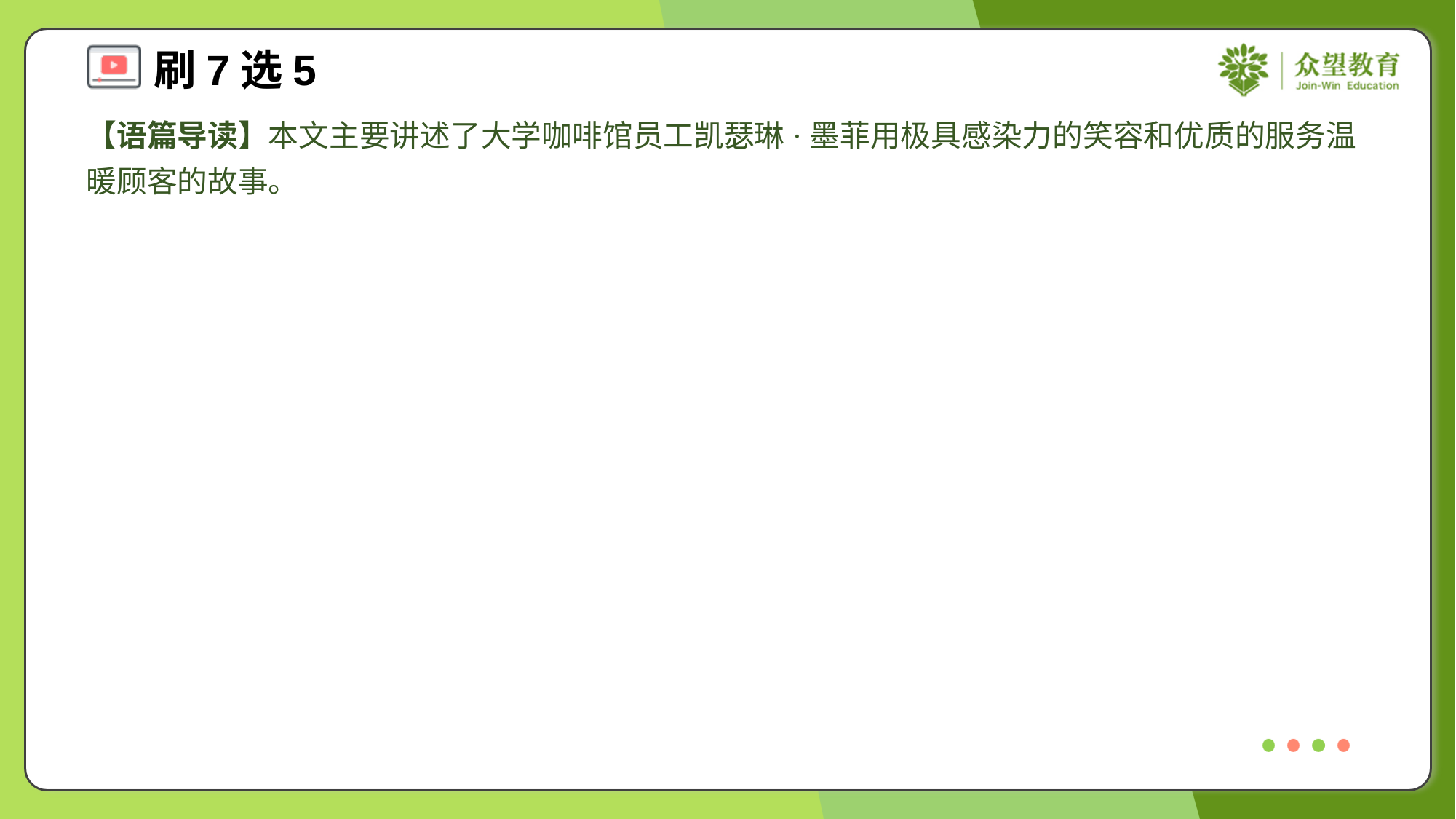

【语篇导读】本文主要讲述了大学咖啡馆员工凯瑟琳·墨菲用极具感染力的笑容和优质的服务温暖顾客的故事。